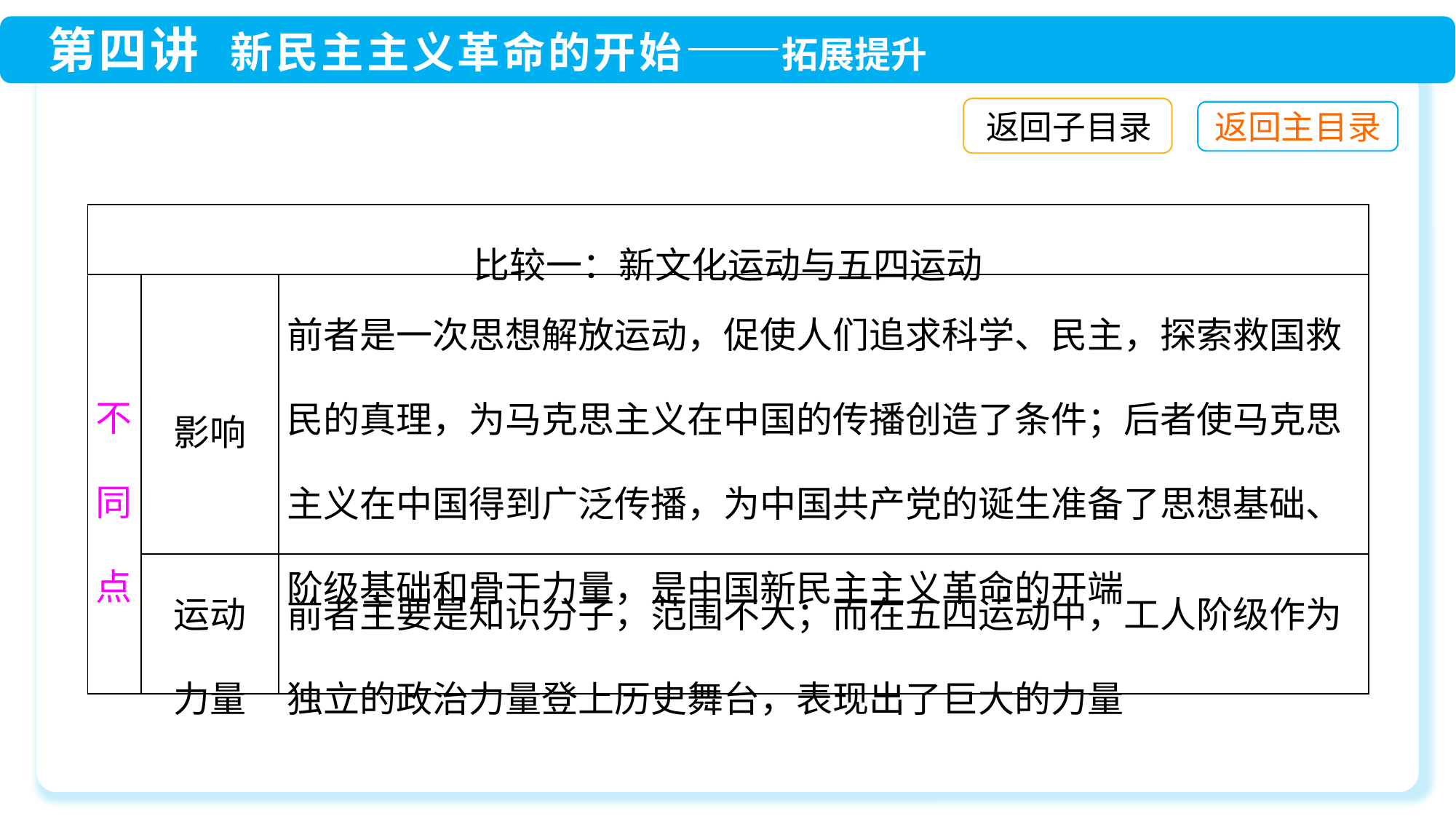

返回子目录
| 比较一：新文化运动与五四运动 |  |  |
| --- | --- | --- |
| 不同点 | 影响 | 前者是一次思想解放运动，促使人们追求科学、民主，探索救国救民的真理，为马克思主义在中国的传播创造了条件；后者使马克思主义在中国得到广泛传播，为中国共产党的诞生准备了思想基础、阶级基础和骨干力量，是中国新民主主义革命的开端 |
|  | 运动 力量 | 前者主要是知识分子，范围不大；而在五四运动中，工人阶级作为独立的政治力量登上历史舞台，表现出了巨大的力量 |